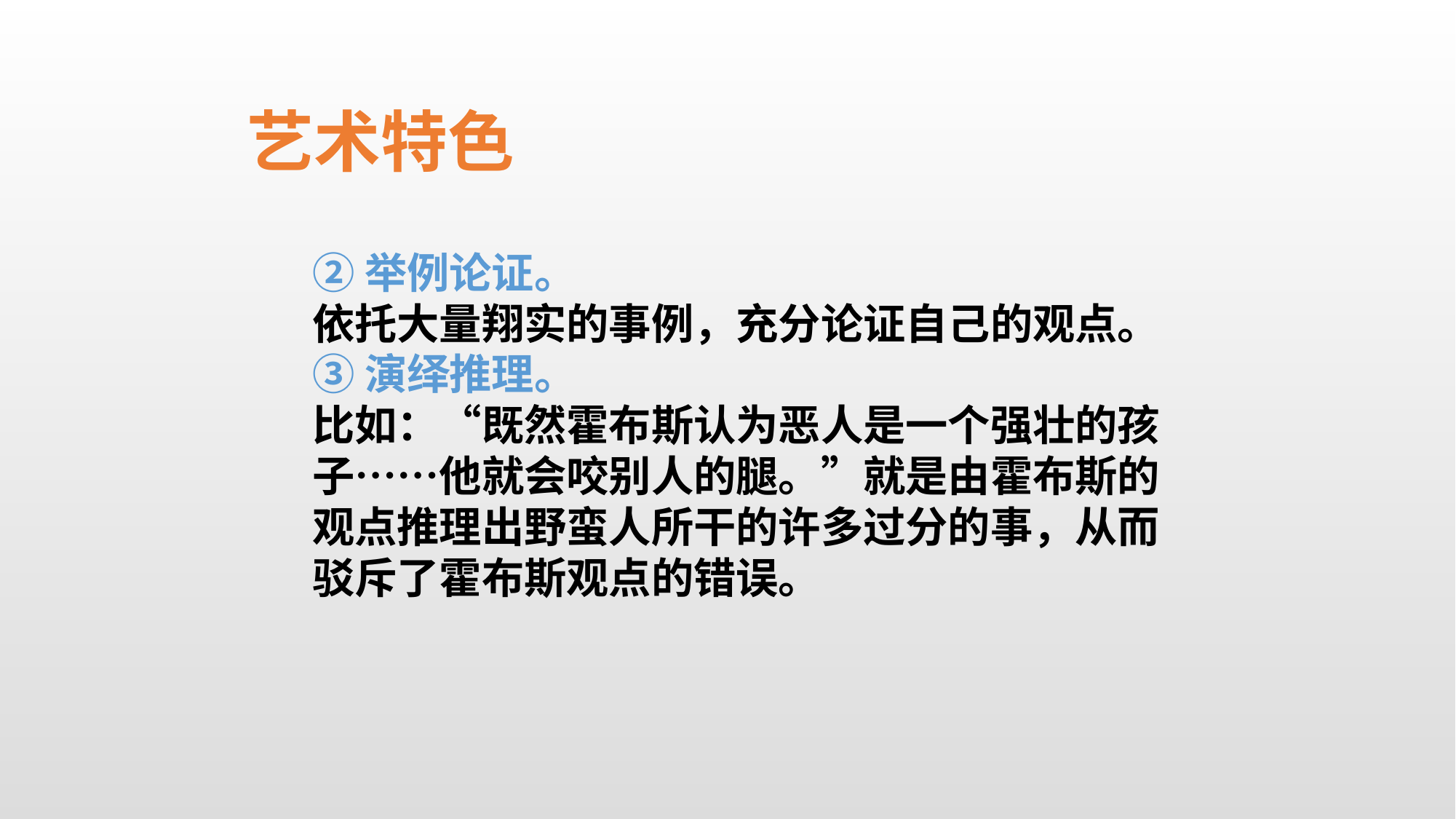

艺术特色
②举例论证。
依托大量翔实的事例，充分论证自己的观点。
③演绎推理。
比如：“既然霍布斯认为恶人是一个强壮的孩子……他就会咬别人的腿。”就是由霍布斯的观点推理出野蛮人所干的许多过分的事，从而驳斥了霍布斯观点的错误。